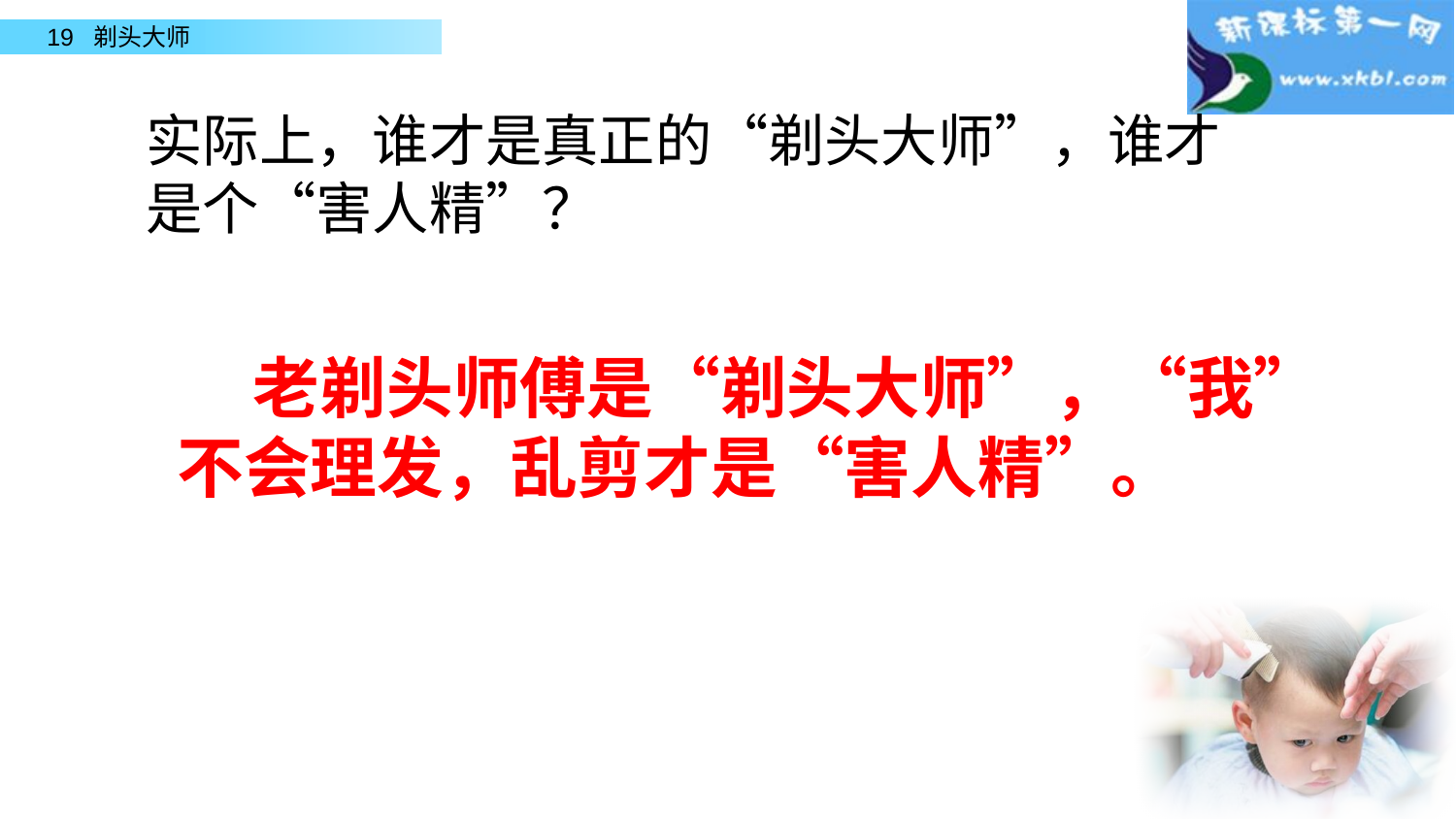

实际上，谁才是真正的“剃头大师”，谁才
是个“害人精”？
    老剃头师傅是“剃头大师”，“我”不会理发，乱剪才是“害人精”。